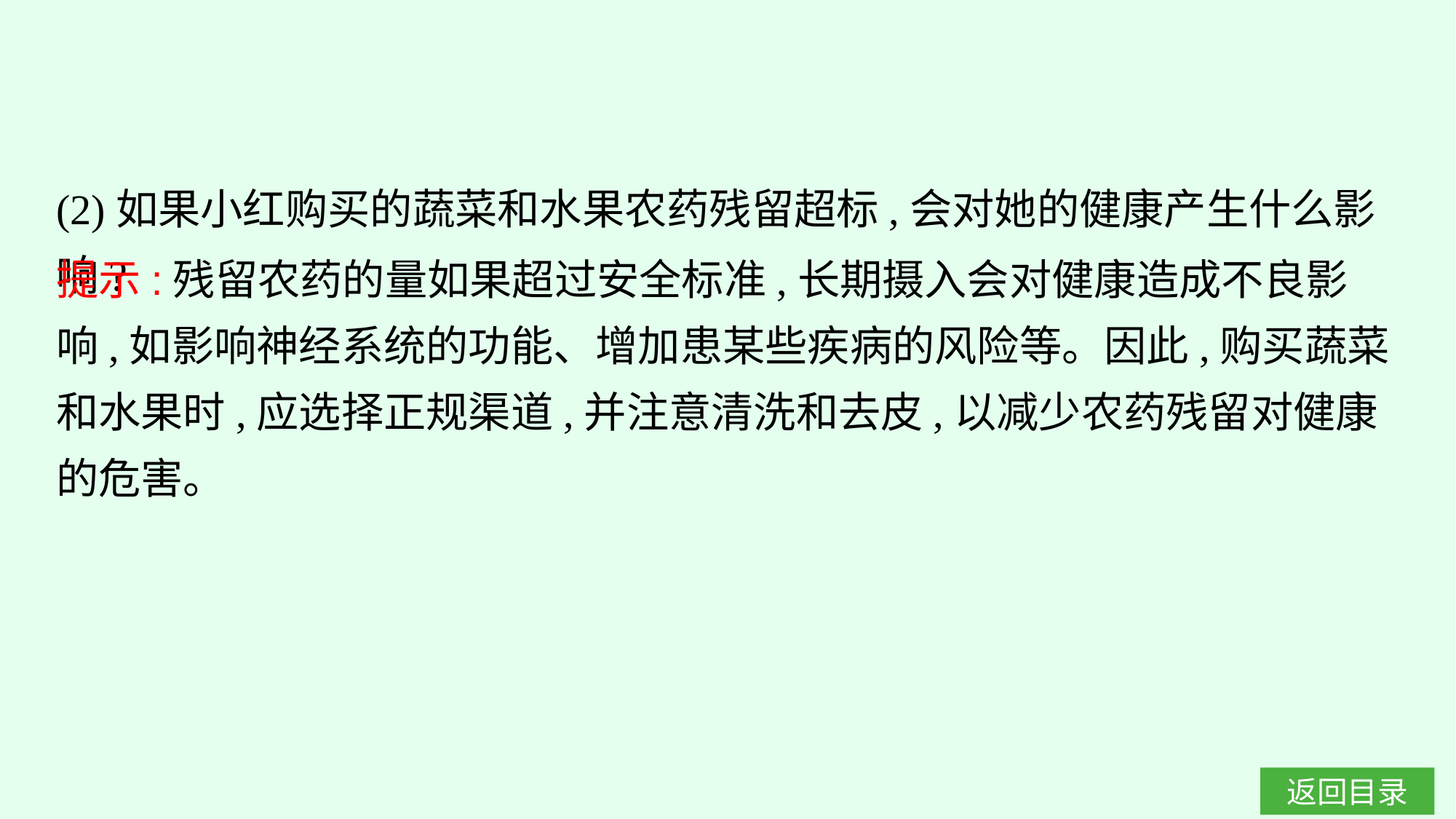

(2)如果小红购买的蔬菜和水果农药残留超标,会对她的健康产生什么影响?
提示:残留农药的量如果超过安全标准,长期摄入会对健康造成不良影响,如影响神经系统的功能、增加患某些疾病的风险等。因此,购买蔬菜和水果时,应选择正规渠道,并注意清洗和去皮,以减少农药残留对健康的危害。